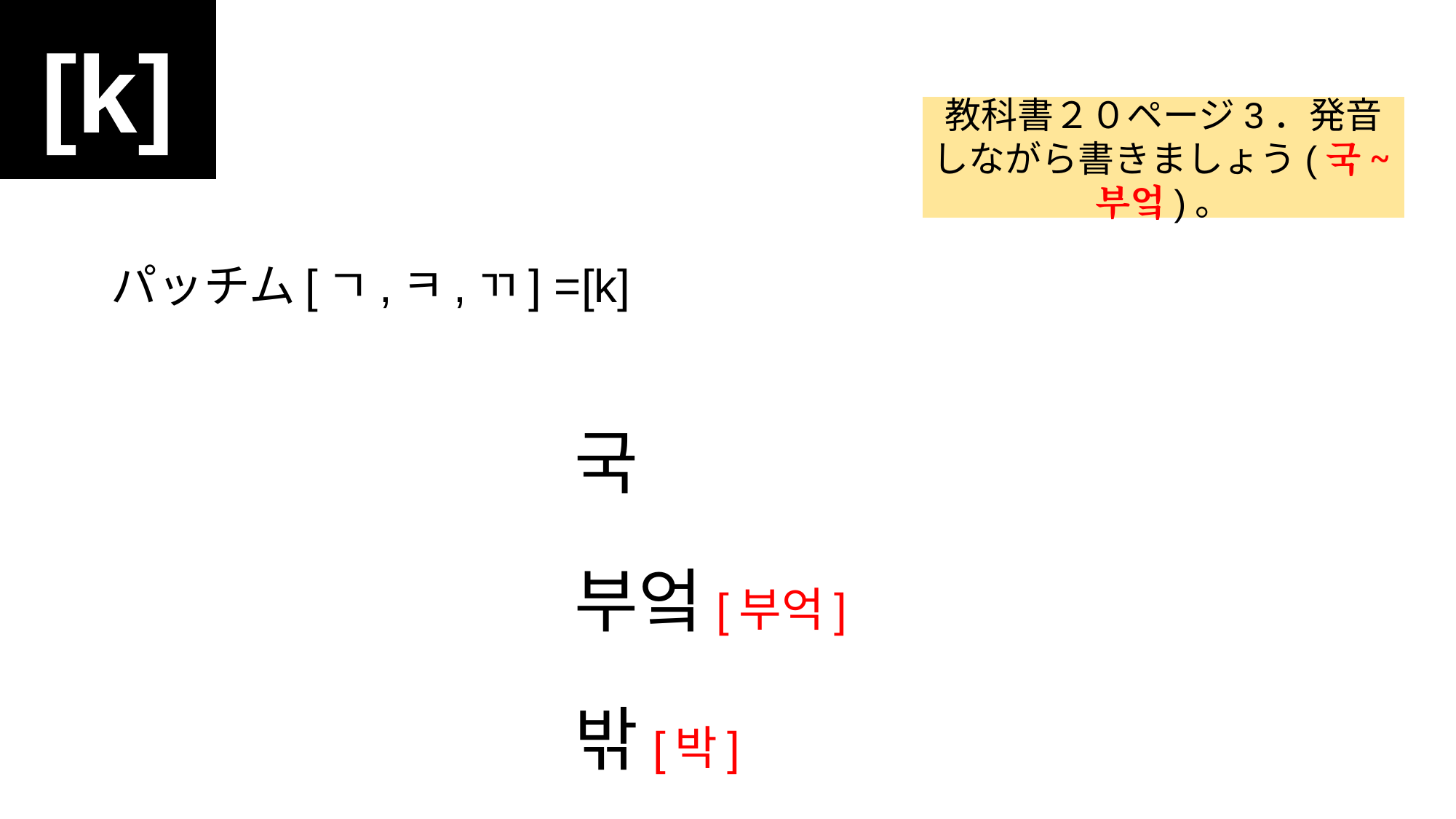

[k]
#
教科書２０ページ3．発音しながら書きましょう(국~부엌)。

パッチム[ㄱ,ㅋ,ㄲ] =[k]

					국
					부엌[부억]
					밖[박]